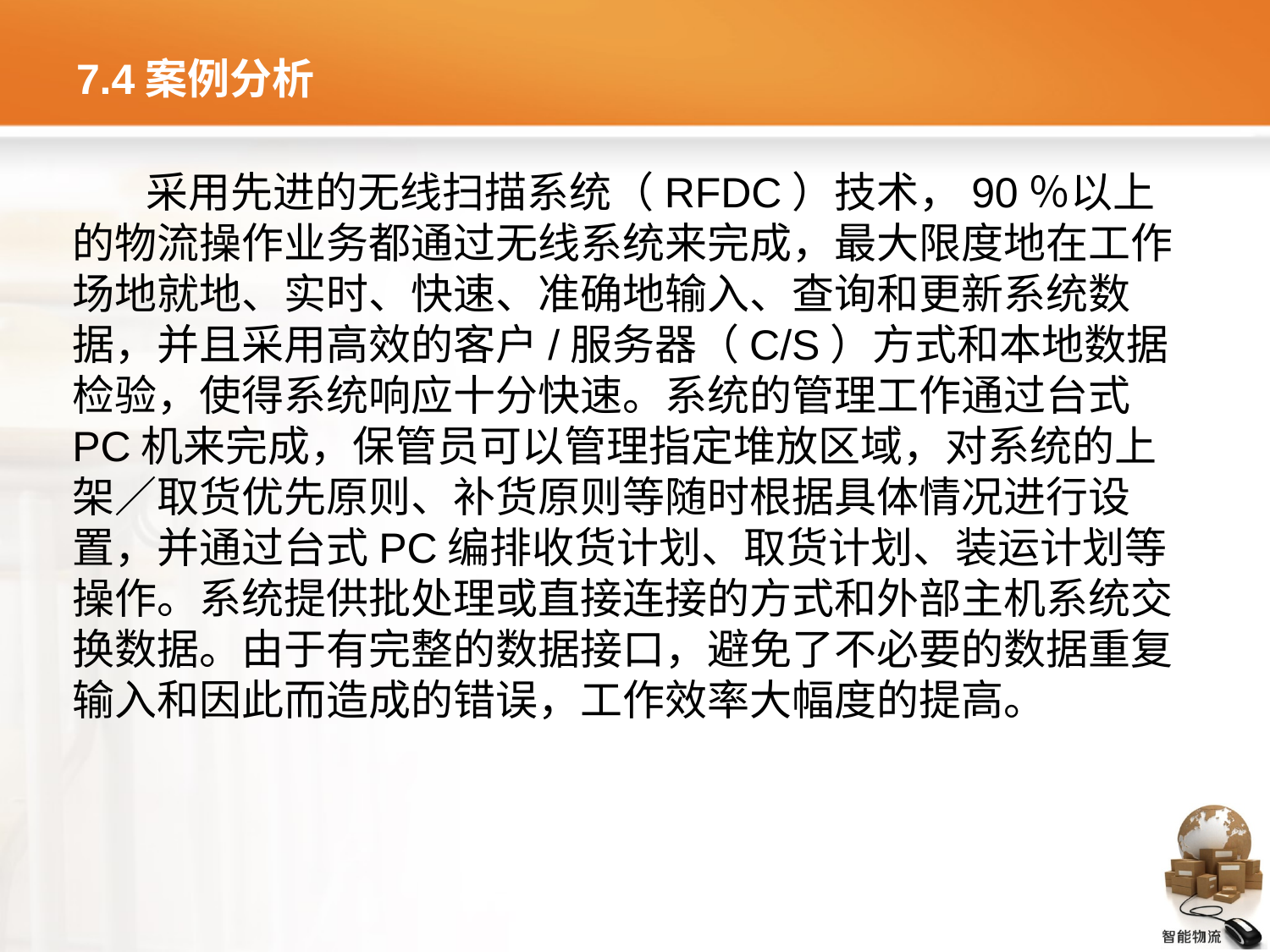

# 7.4案例分析
采用先进的无线扫描系统（RFDC）技术，90％以上的物流操作业务都通过无线系统来完成，最大限度地在工作场地就地、实时、快速、准确地输入、查询和更新系统数据，并且采用高效的客户/服务器（C/S）方式和本地数据检验，使得系统响应十分快速。系统的管理工作通过台式PC机来完成，保管员可以管理指定堆放区域，对系统的上架／取货优先原则、补货原则等随时根据具体情况进行设置，并通过台式PC编排收货计划、取货计划、装运计划等操作。系统提供批处理或直接连接的方式和外部主机系统交换数据。由于有完整的数据接口，避免了不必要的数据重复输入和因此而造成的错误，工作效率大幅度的提高。